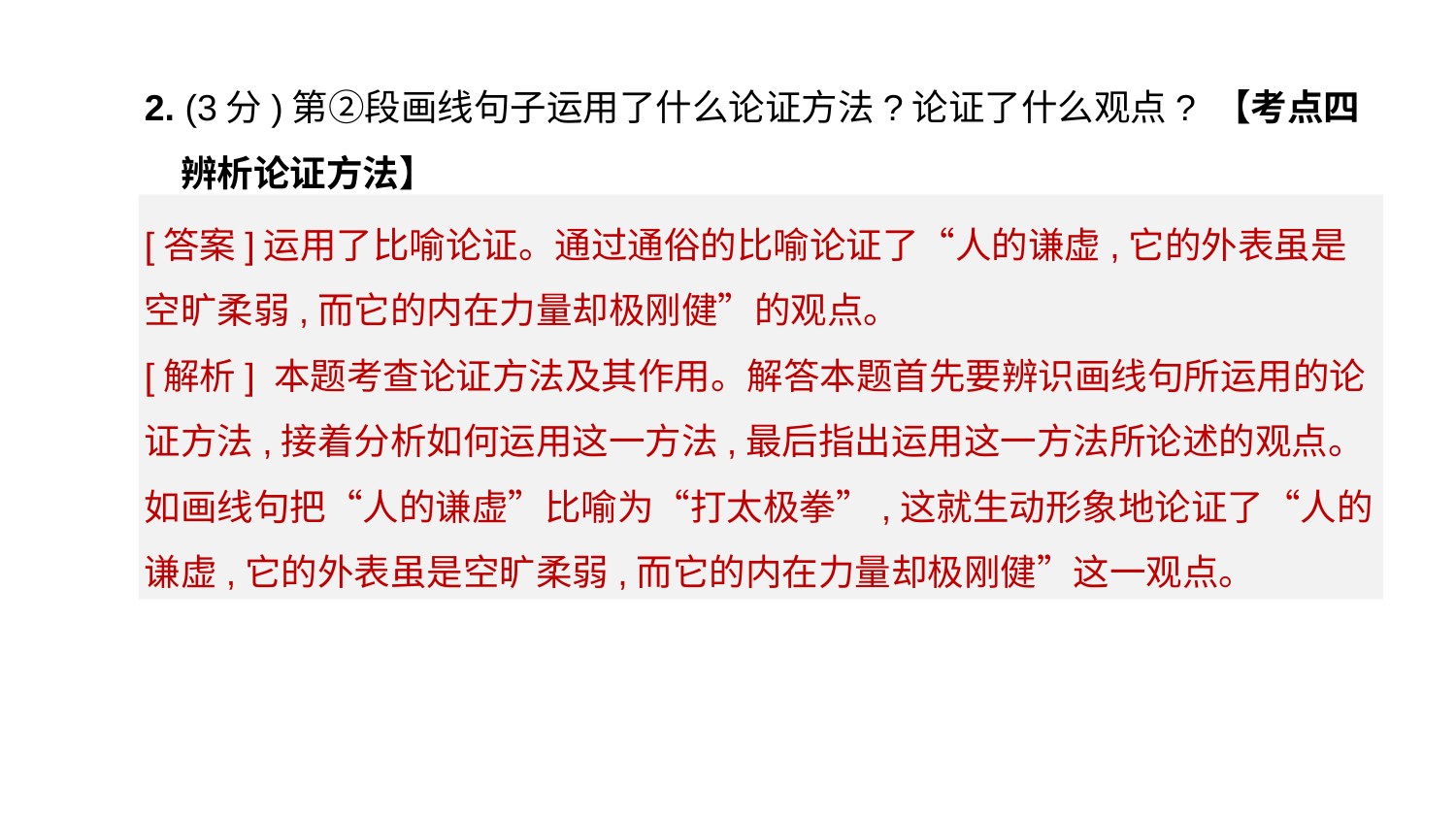

2. (3分)第②段画线句子运用了什么论证方法?论证了什么观点? 【考点四　辨析论证方法】
[答案]运用了比喻论证。通过通俗的比喻论证了“人的谦虚,它的外表虽是空旷柔弱,而它的内在力量却极刚健”的观点。
[解析] 本题考查论证方法及其作用。解答本题首先要辨识画线句所运用的论证方法,接着分析如何运用这一方法,最后指出运用这一方法所论述的观点。如画线句把“人的谦虚”比喻为“打太极拳”,这就生动形象地论证了“人的谦虚,它的外表虽是空旷柔弱,而它的内在力量却极刚健”这一观点。